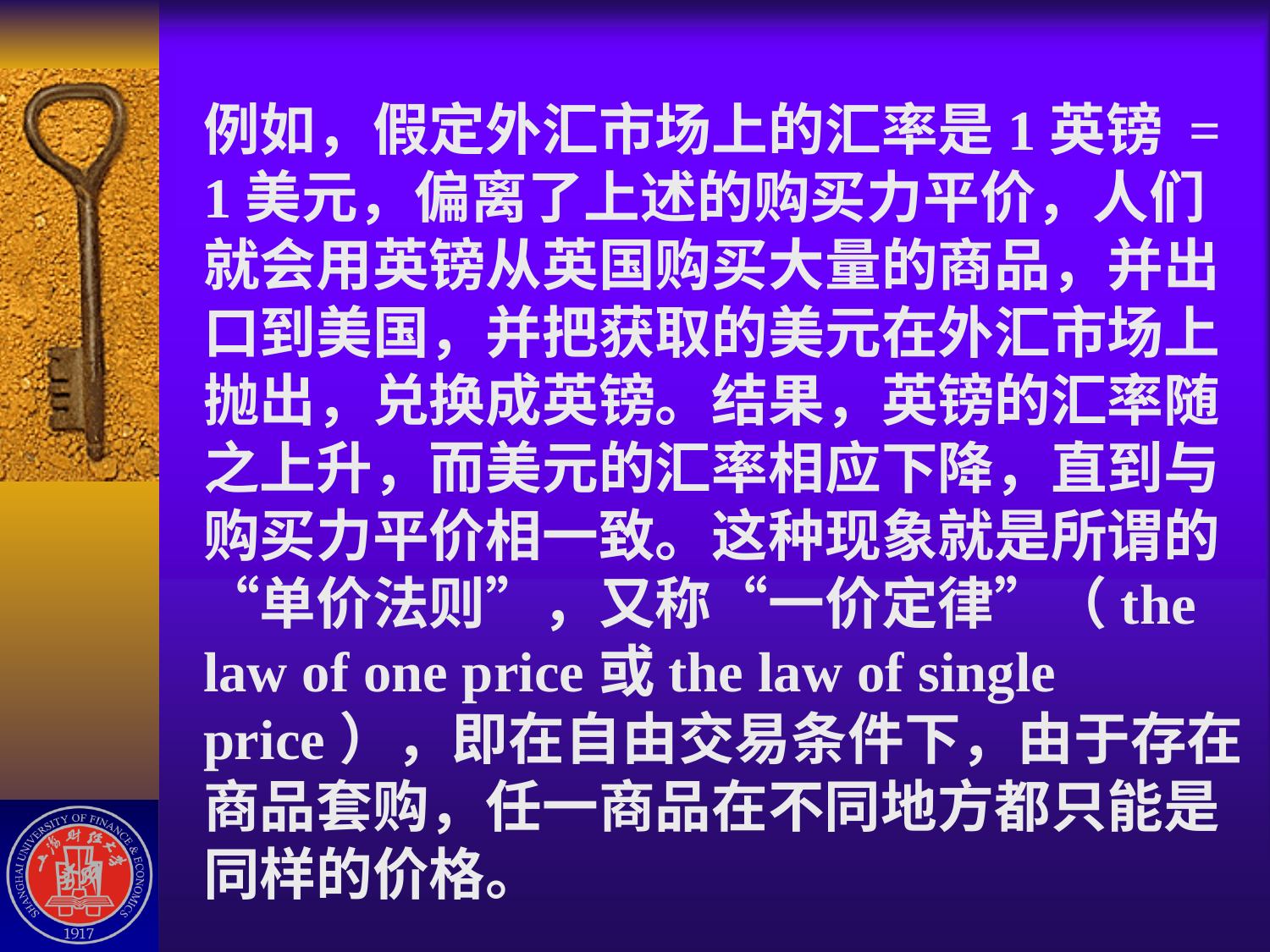

# 例如，假定外汇市场上的汇率是1英镑 = 1美元，偏离了上述的购买力平价，人们就会用英镑从英国购买大量的商品，并出口到美国，并把获取的美元在外汇市场上抛出，兑换成英镑。结果，英镑的汇率随之上升，而美元的汇率相应下降，直到与购买力平价相一致。这种现象就是所谓的“单价法则”，又称“一价定律”（the law of one price或the law of single price），即在自由交易条件下，由于存在商品套购，任一商品在不同地方都只能是同样的价格。